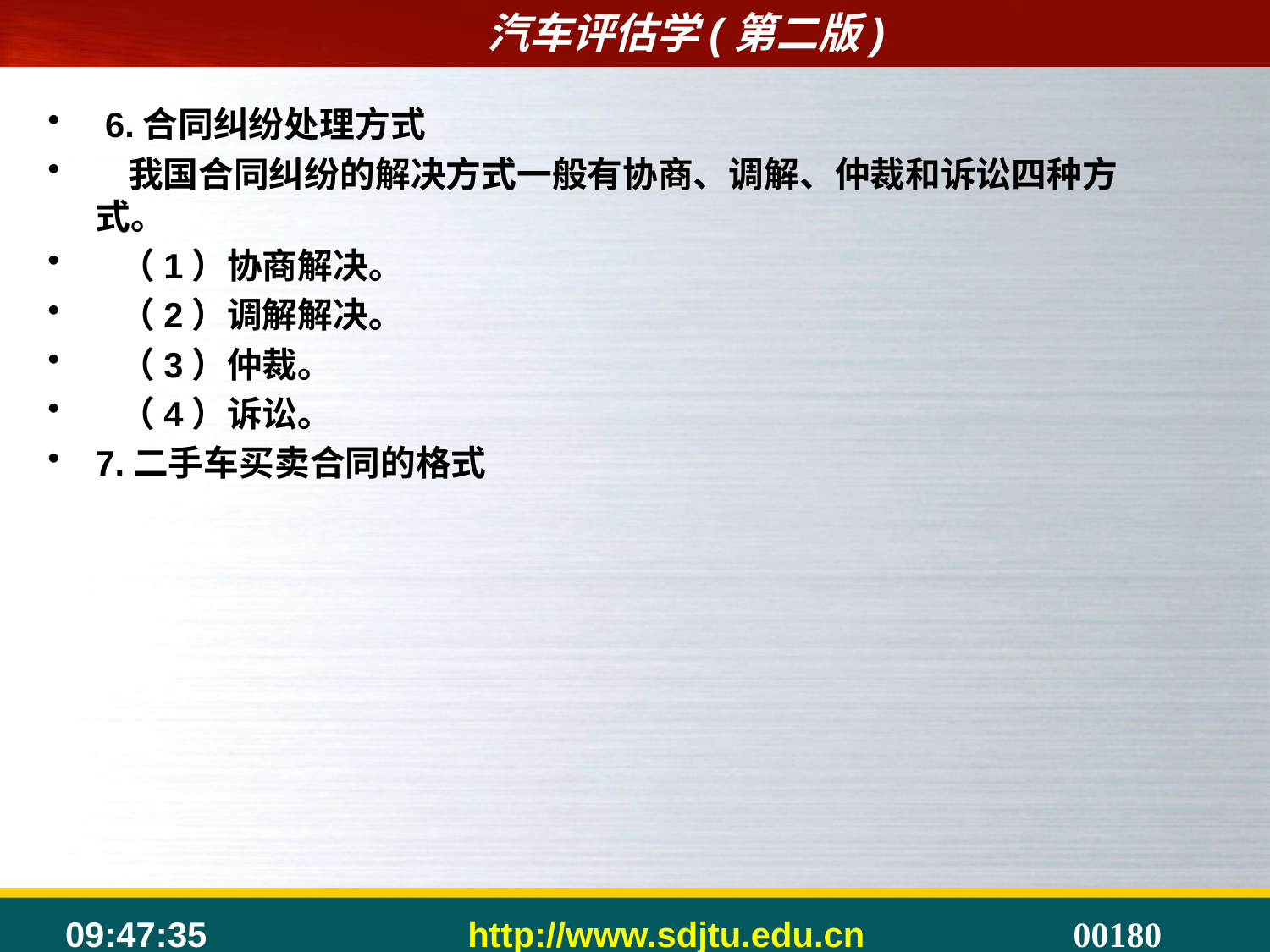

6.合同纠纷处理方式
   我国合同纠纷的解决方式一般有协商、调解、仲裁和诉讼四种方式。
  （1）协商解决。
  （2）调解解决。
  （3）仲裁。
  （4）诉讼。
7.二手车买卖合同的格式